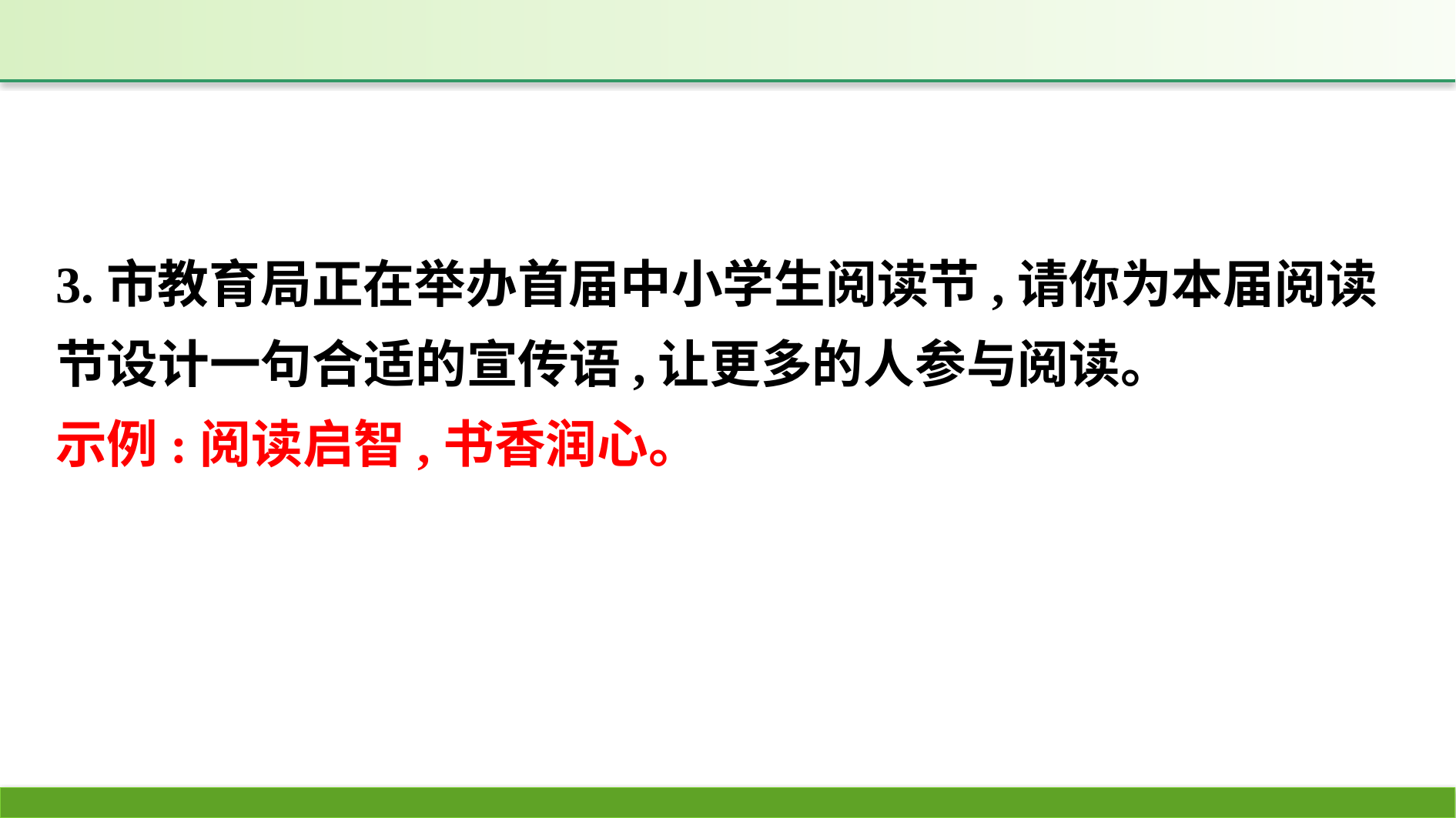

3.市教育局正在举办首届中小学生阅读节,请你为本届阅读节设计一句合适的宣传语,让更多的人参与阅读。
示例:阅读启智,书香润心。